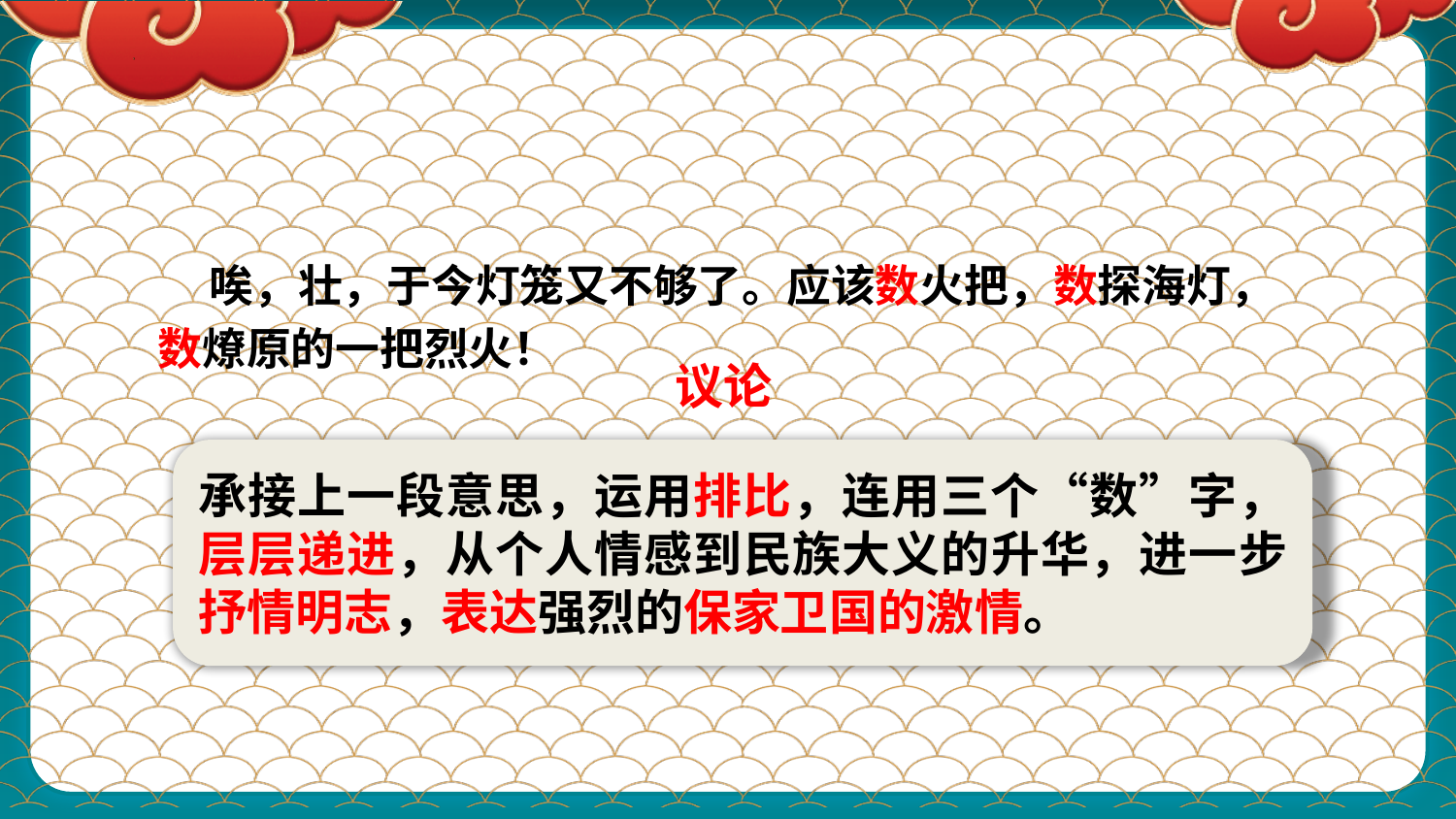

唉，壮，于今灯笼又不够了。应该数火把，数探海灯，数燎原的一把烈火！
议论
承接上一段意思，运用排比，连用三个“数”字，层层递进，从个人情感到民族大义的升华，进一步抒情明志，表达强烈的保家卫国的激情。